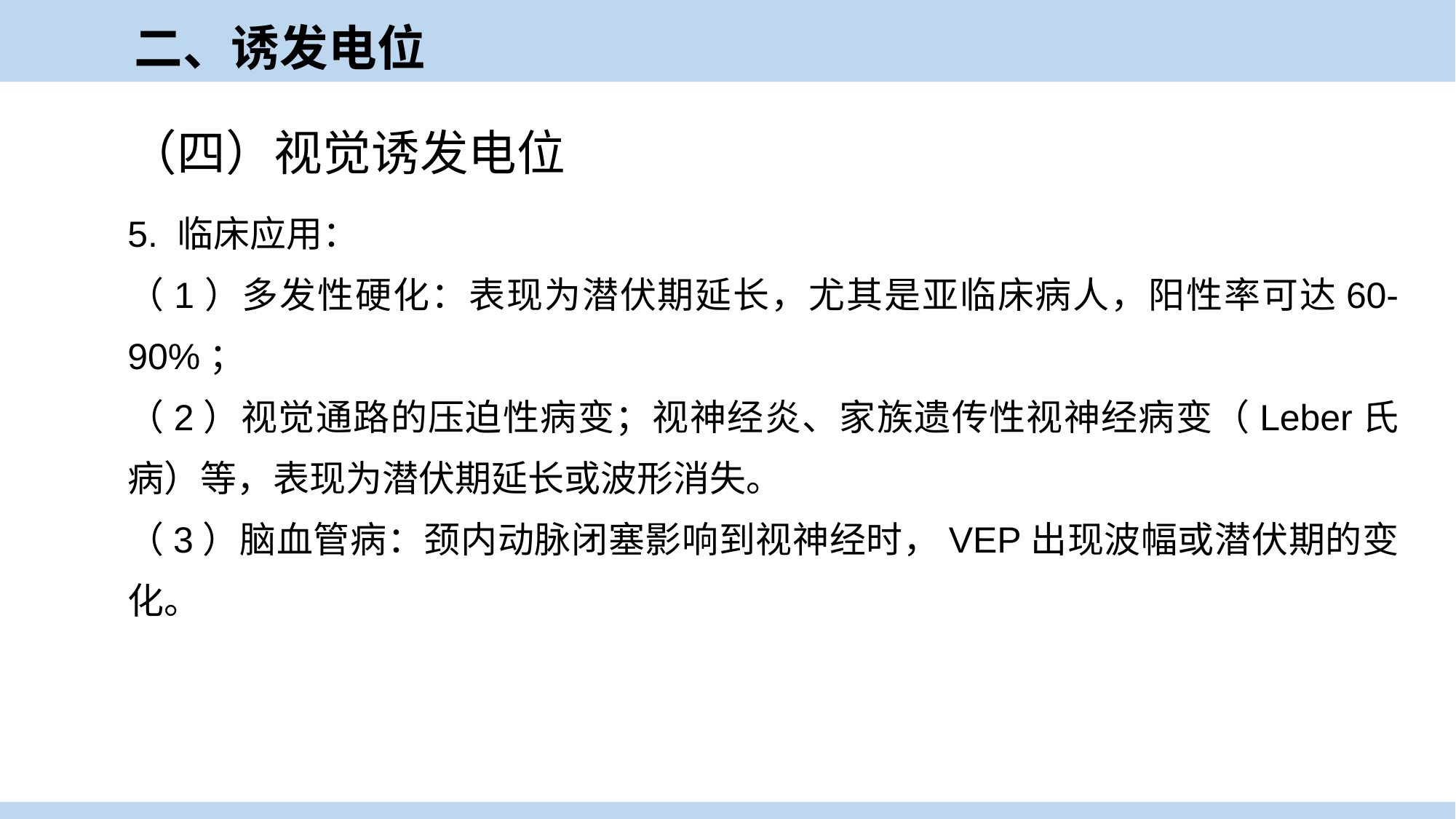

二、诱发电位
（四）视觉诱发电位
5. 临床应用：
（1）多发性硬化：表现为潜伏期延长，尤其是亚临床病人，阳性率可达60-90%；
（2）视觉通路的压迫性病变；视神经炎、家族遗传性视神经病变（Leber氏病）等，表现为潜伏期延长或波形消失。
（3）脑血管病：颈内动脉闭塞影响到视神经时，VEP出现波幅或潜伏期的变化。